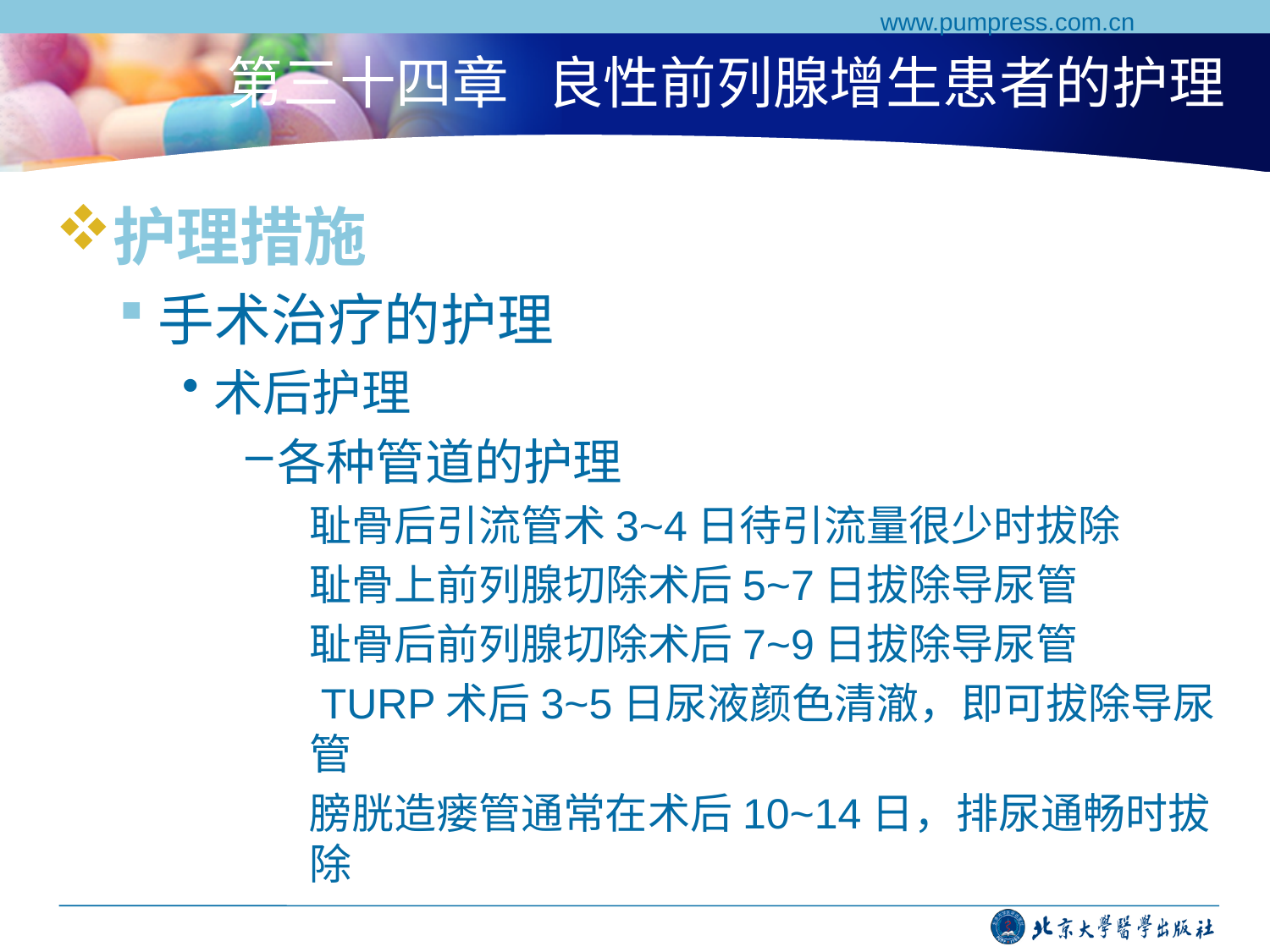

www.pumpress.com.cn
# 第三十四章   良性前列腺增生患者的护理
护理措施
手术治疗的护理
术后护理
各种管道的护理
耻骨后引流管术3~4日待引流量很少时拔除
耻骨上前列腺切除术后5~7日拔除导尿管
耻骨后前列腺切除术后7~9日拔除导尿管
 TURP术后3~5日尿液颜色清澈，即可拔除导尿管
膀胱造瘘管通常在术后10~14日，排尿通畅时拔除